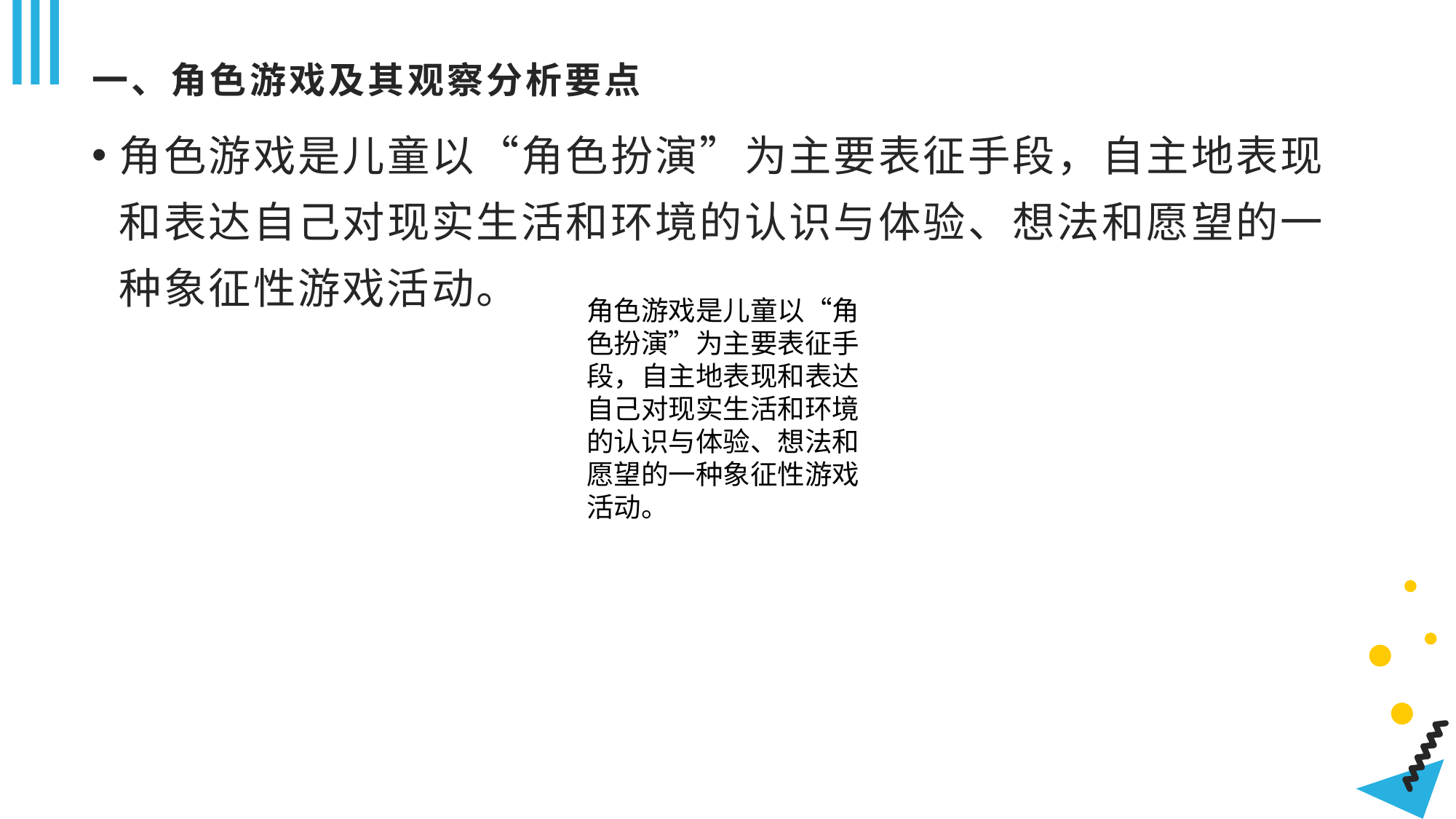

# 一、角色游戏及其观察分析要点
角色游戏是儿童以“角色扮演”为主要表征手段，自主地表现和表达自己对现实生活和环境的认识与体验、想法和愿望的一种象征性游戏活动。
角色游戏是儿童以“角色扮演”为主要表征手段，自主地表现和表达自己对现实生活和环境的认识与体验、想法和愿望的一种象征性游戏活动。